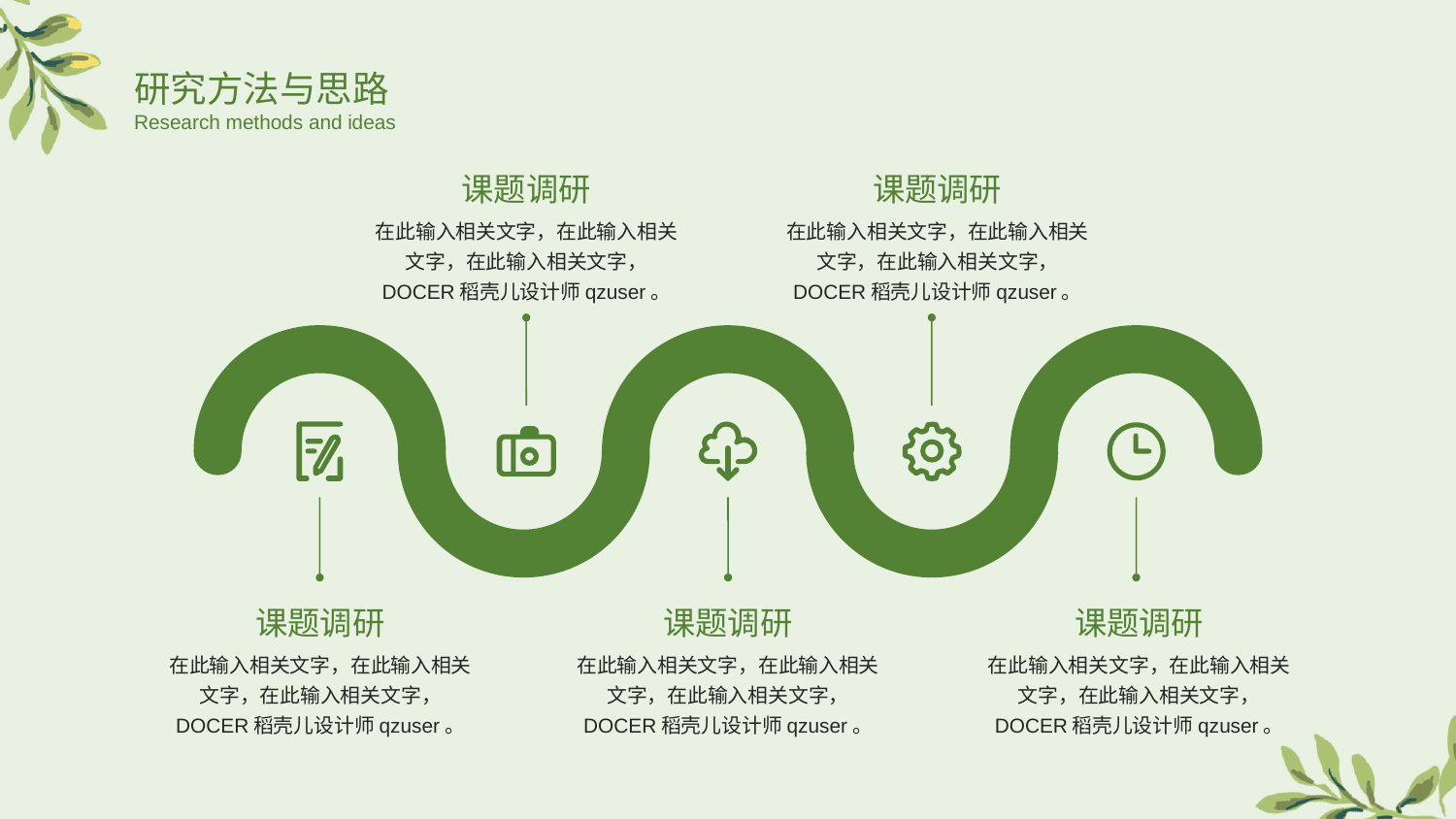

研究方法与思路
Research methods and ideas
课题调研
课题调研
在此输入相关文字，在此输入相关文字，在此输入相关文字， DOCER稻壳儿设计师qzuser。
在此输入相关文字，在此输入相关文字，在此输入相关文字， DOCER稻壳儿设计师qzuser。

课题调研
课题调研
课题调研
在此输入相关文字，在此输入相关文字，在此输入相关文字， DOCER稻壳儿设计师qzuser。
在此输入相关文字，在此输入相关文字，在此输入相关文字， DOCER稻壳儿设计师qzuser。
在此输入相关文字，在此输入相关文字，在此输入相关文字， DOCER稻壳儿设计师qzuser。